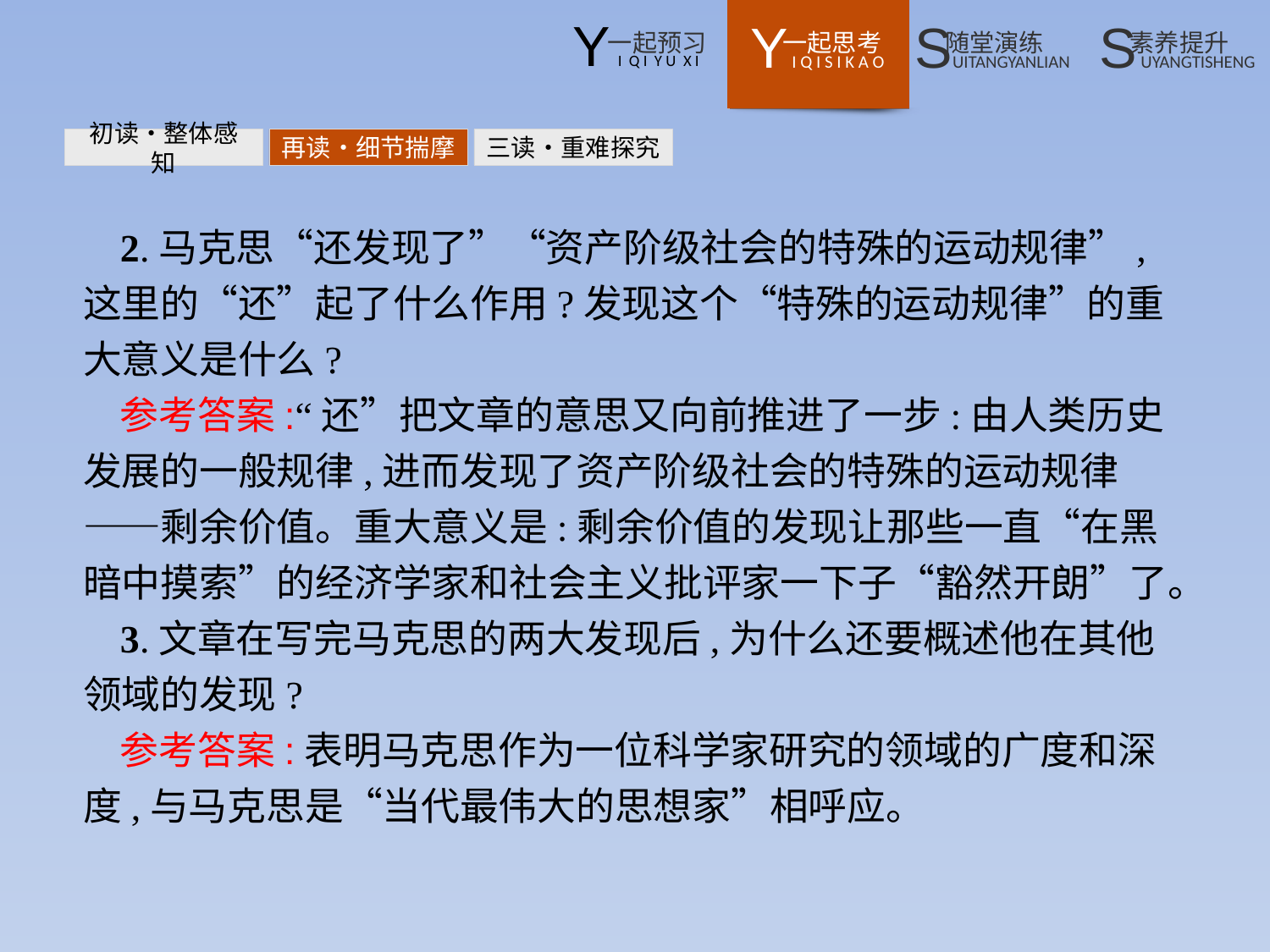

初读•整体感知
再读•细节揣摩
三读•重难探究
2.马克思“还发现了”“资产阶级社会的特殊的运动规律”,这里的“还”起了什么作用?发现这个“特殊的运动规律”的重大意义是什么?
参考答案:“还”把文章的意思又向前推进了一步:由人类历史发展的一般规律,进而发现了资产阶级社会的特殊的运动规律——剩余价值。重大意义是:剩余价值的发现让那些一直“在黑暗中摸索”的经济学家和社会主义批评家一下子“豁然开朗”了。
3.文章在写完马克思的两大发现后,为什么还要概述他在其他领域的发现?
参考答案:表明马克思作为一位科学家研究的领域的广度和深度,与马克思是“当代最伟大的思想家”相呼应。